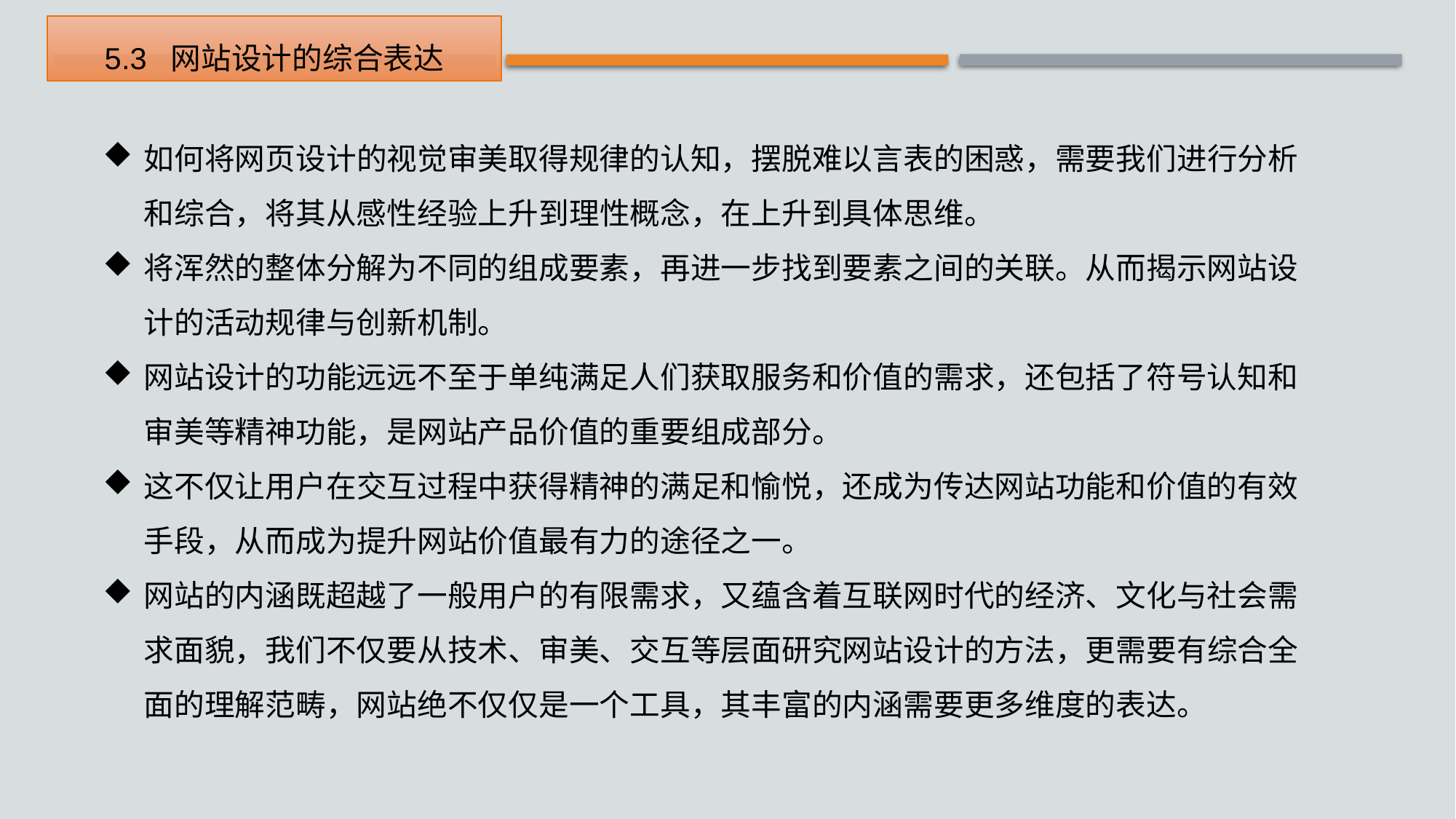

5.3  网站设计的综合表达
如何将网页设计的视觉审美取得规律的认知，摆脱难以言表的困惑，需要我们进行分析和综合，将其从感性经验上升到理性概念，在上升到具体思维。
将浑然的整体分解为不同的组成要素，再进一步找到要素之间的关联。从而揭示网站设计的活动规律与创新机制。
网站设计的功能远远不至于单纯满足人们获取服务和价值的需求，还包括了符号认知和审美等精神功能，是网站产品价值的重要组成部分。
这不仅让用户在交互过程中获得精神的满足和愉悦，还成为传达网站功能和价值的有效手段，从而成为提升网站价值最有力的途径之一。
网站的内涵既超越了一般用户的有限需求，又蕴含着互联网时代的经济、文化与社会需求面貌，我们不仅要从技术、审美、交互等层面研究网站设计的方法，更需要有综合全面的理解范畴，网站绝不仅仅是一个工具，其丰富的内涵需要更多维度的表达。